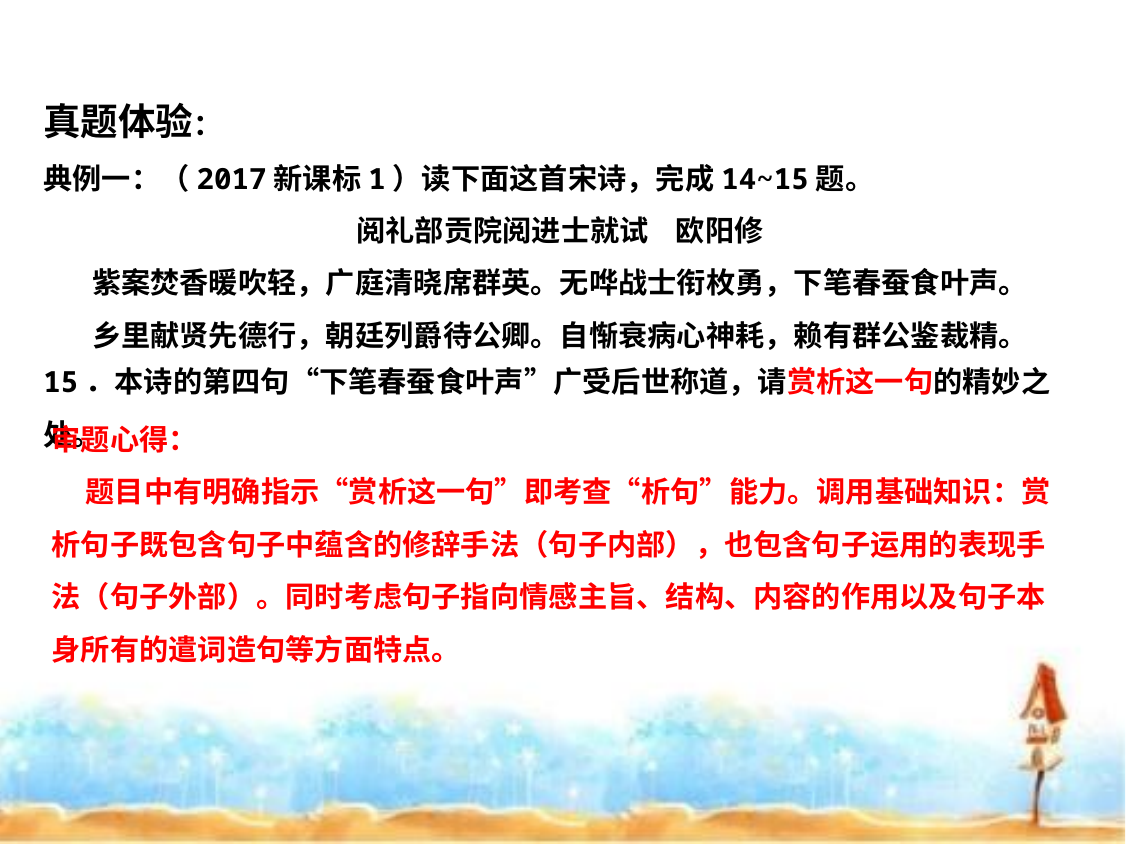

真题体验：
典例一：（2017新课标1）读下面这首宋诗，完成14~15题。
阅礼部贡院阅进士就试    欧阳修
紫案焚香暖吹轻，广庭清晓席群英。无哗战士衔枚勇，下笔春蚕食叶声。
乡里献贤先德行，朝廷列爵待公卿。自惭衰病心神耗，赖有群公鉴裁精。
15．本诗的第四句“下笔春蚕食叶声”广受后世称道，请赏析这一句的精妙之处。
审题心得：
    题目中有明确指示“赏析这一句”即考查“析句”能力。调用基础知识：赏析句子既包含句子中蕴含的修辞手法（句子内部），也包含句子运用的表现手法（句子外部）。同时考虑句子指向情感主旨、结构、内容的作用以及句子本身所有的遣词造句等方面特点。